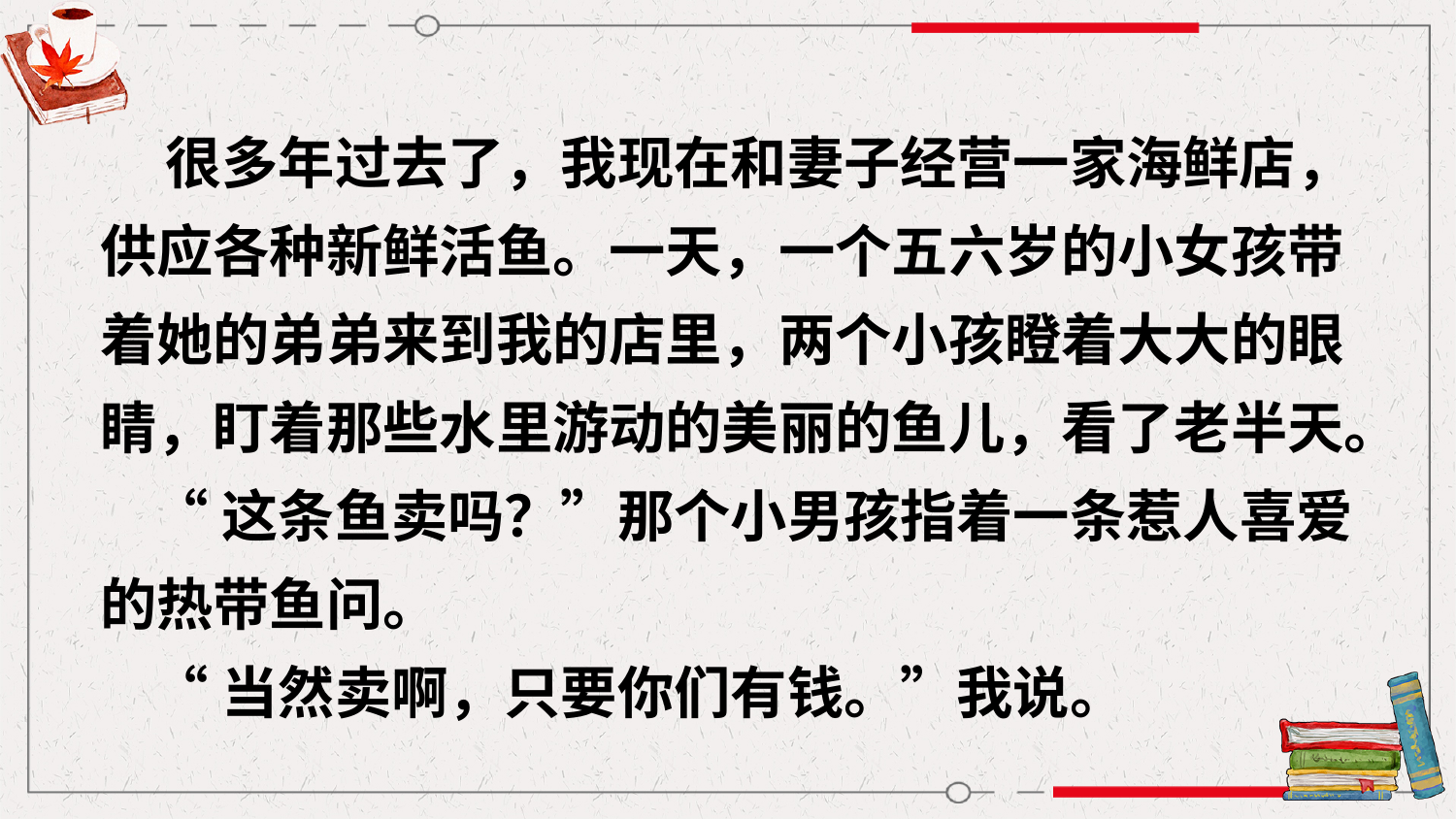

很多年过去了，我现在和妻子经营一家海鲜店，供应各种新鲜活鱼。一天，一个五六岁的小女孩带着她的弟弟来到我的店里，两个小孩瞪着大大的眼睛，盯着那些水里游动的美丽的鱼儿，看了老半天。
    “这条鱼卖吗？”那个小男孩指着一条惹人喜爱的热带鱼问。
    “当然卖啊，只要你们有钱。”我说。